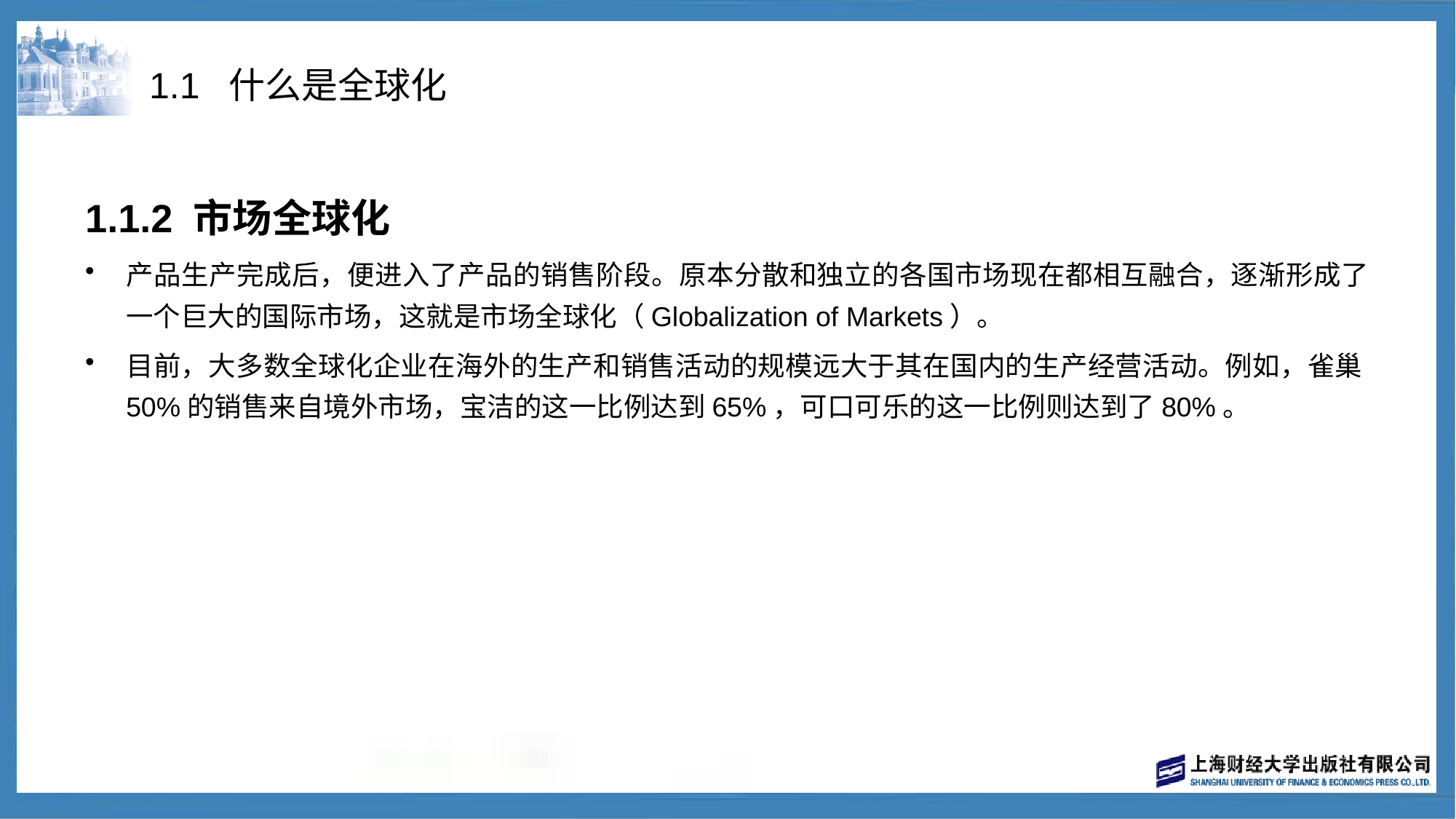

# 1.1  什么是全球化
1.1.2 市场全球化
产品生产完成后，便进入了产品的销售阶段。原本分散和独立的各国市场现在都相互融合，逐渐形成了一个巨大的国际市场，这就是市场全球化（Globalization of Markets）。
目前，大多数全球化企业在海外的生产和销售活动的规模远大于其在国内的生产经营活动。例如，雀巢50%的销售来自境外市场，宝洁的这一比例达到65%，可口可乐的这一比例则达到了80%。